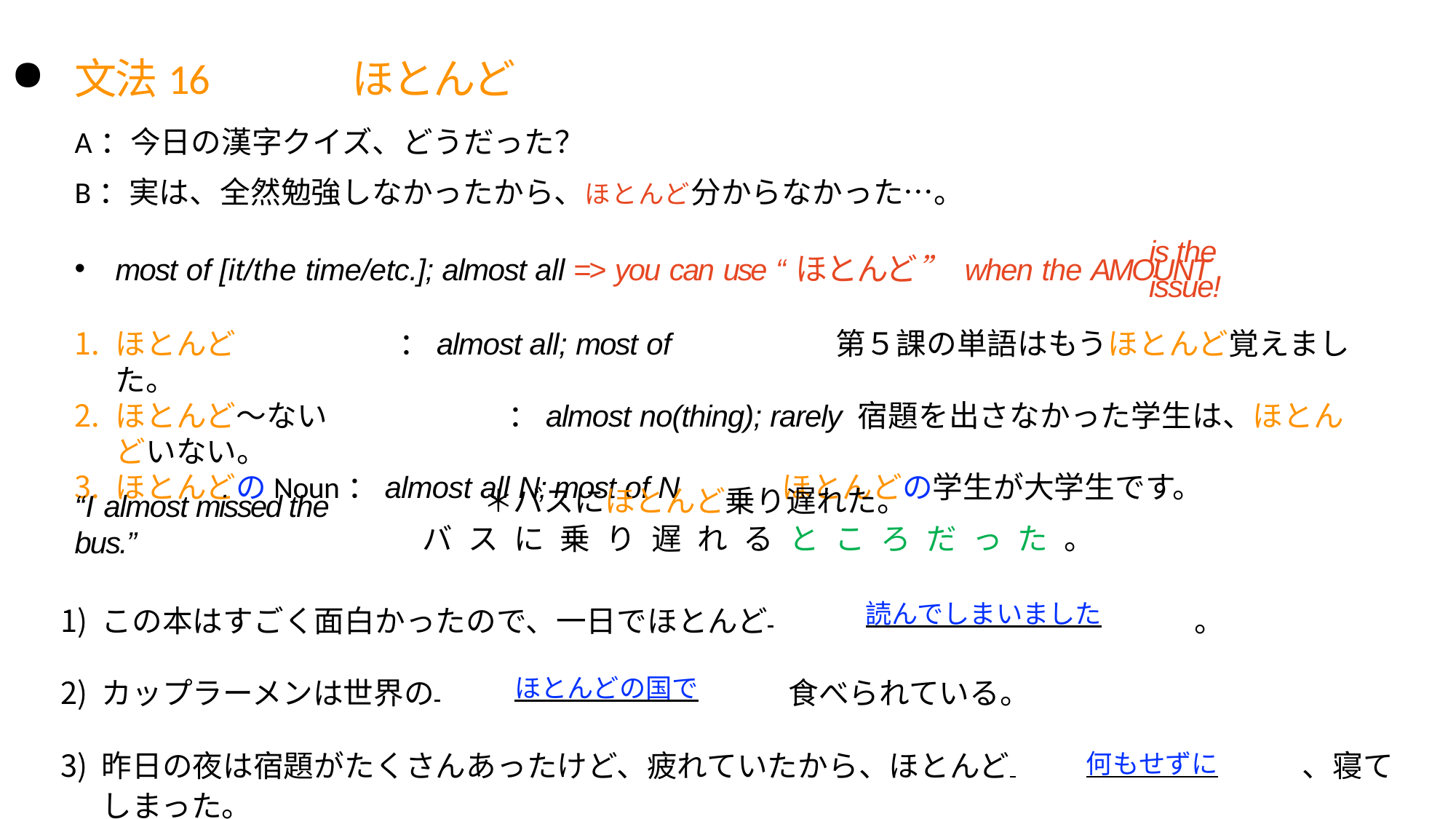

⽂法16	ほとんど
A：今⽇の漢字クイズ、どうだった？
B：実は、全然勉強しなかったから、ほとんど分からなかった…。

most of [it/the time/etc.]; almost all => you can use “ほとんど” when the AMOUNT

ほとんど	：almost all; most of	第５課の単語はもうほとんど覚えました。
ほとんど〜ない	：almost no(thing); rarely 宿題を出さなかった学⽣は、ほとんどいない。
ほとんどのNoun：almost all N; most of N	ほとんどの学⽣が⼤学⽣です。
is the issue!
＊バスにほとんど乗り遅れた。
バスに乗り遅れるところだった。
“I almost missed the bus.”
この本はすごく⾯⽩かったので、⼀⽇でほとんど 	読んでしまいました	。
カップラーメンは世界の 	ほとんどの国で	⾷べられている。
昨⽇の夜は宿題がたくさんあったけど、疲れていたから、ほとんど 	何もせずに	、寝てしまった。